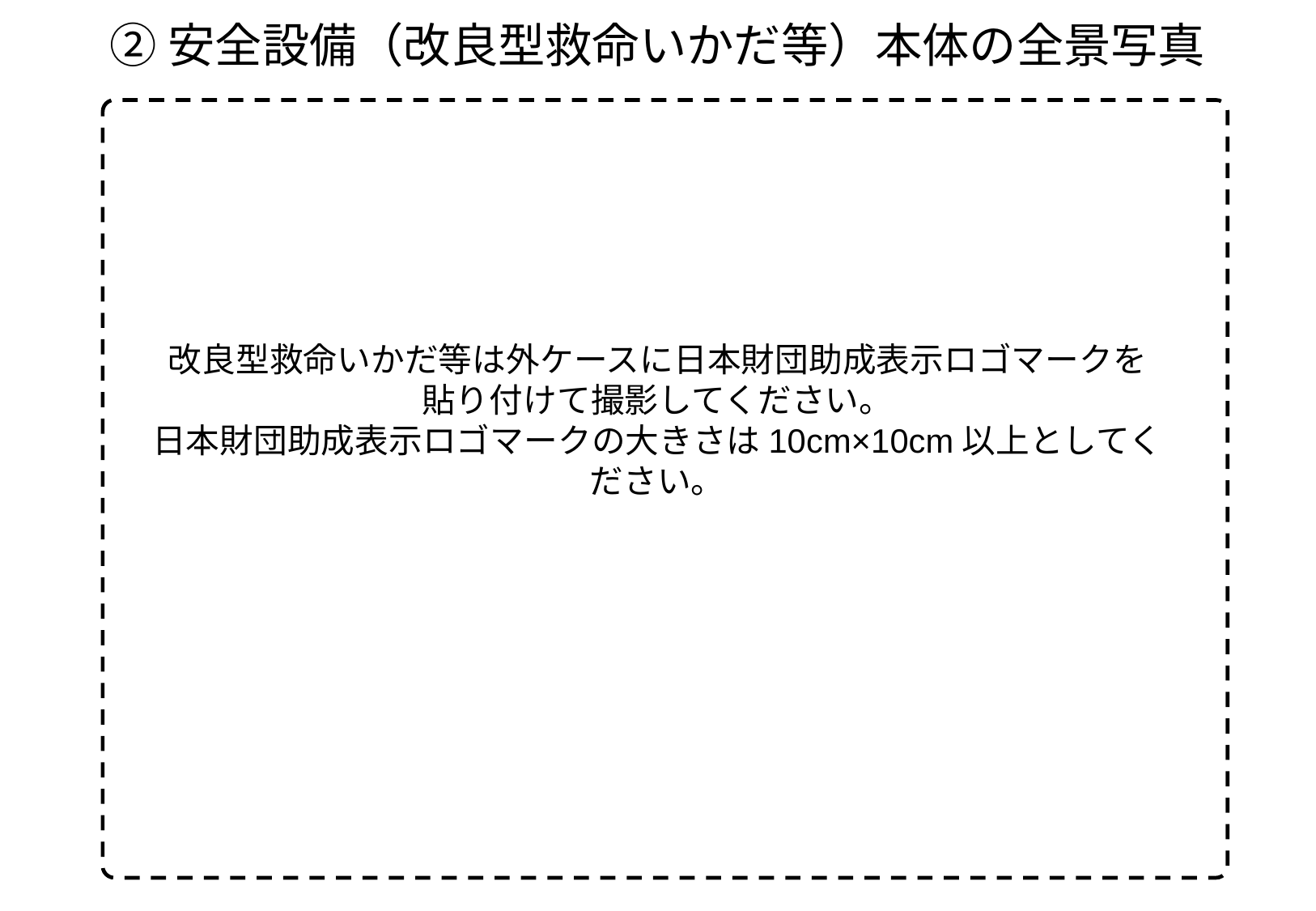

②安全設備（改良型救命いかだ等）本体の全景写真

改良型救命いかだ等は外ケースに日本財団助成表示ロゴマークを
貼り付けて撮影してください。
日本財団助成表示ロゴマークの大きさは10cm×10cm以上としてください。